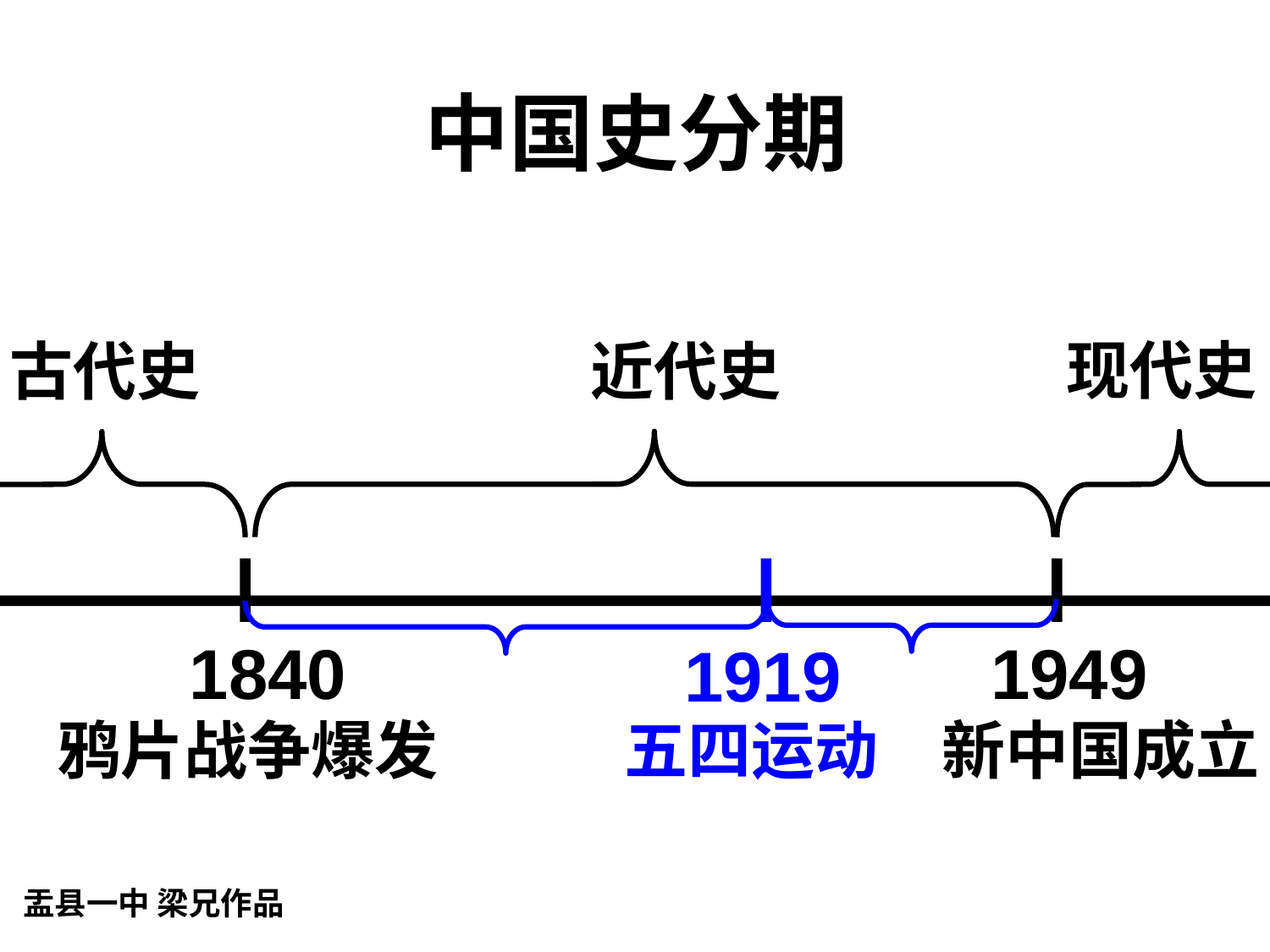

中国史分期

现代史
古代史
近代史

1840
1949
1919
鸦片战争爆发
五四运动
新中国成立
盂县一中 梁兄作品